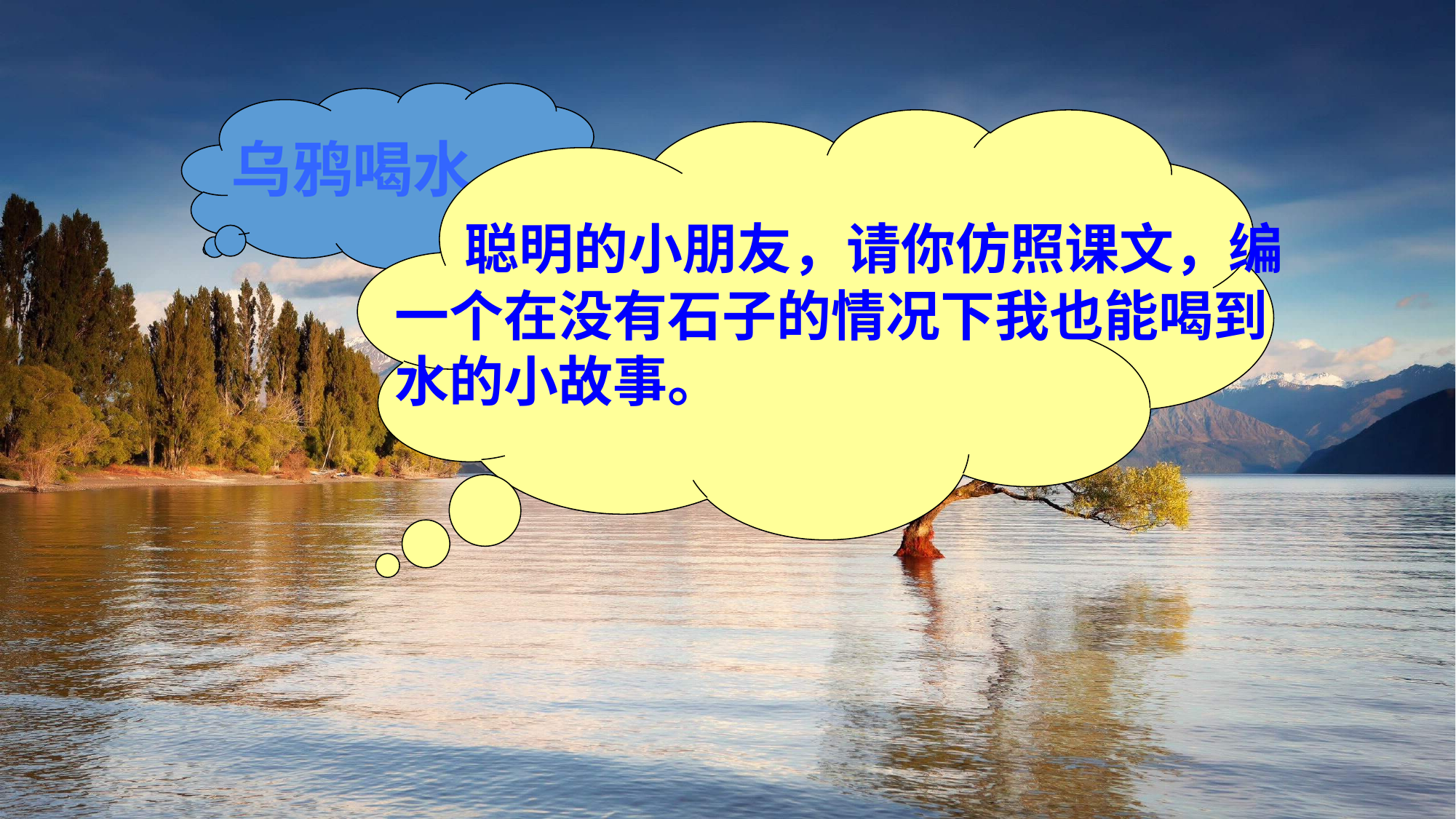

乌鸦喝水
    聪明的小朋友，请你仿照课文，编一个在没有石子的情况下我也能喝到水的小故事。